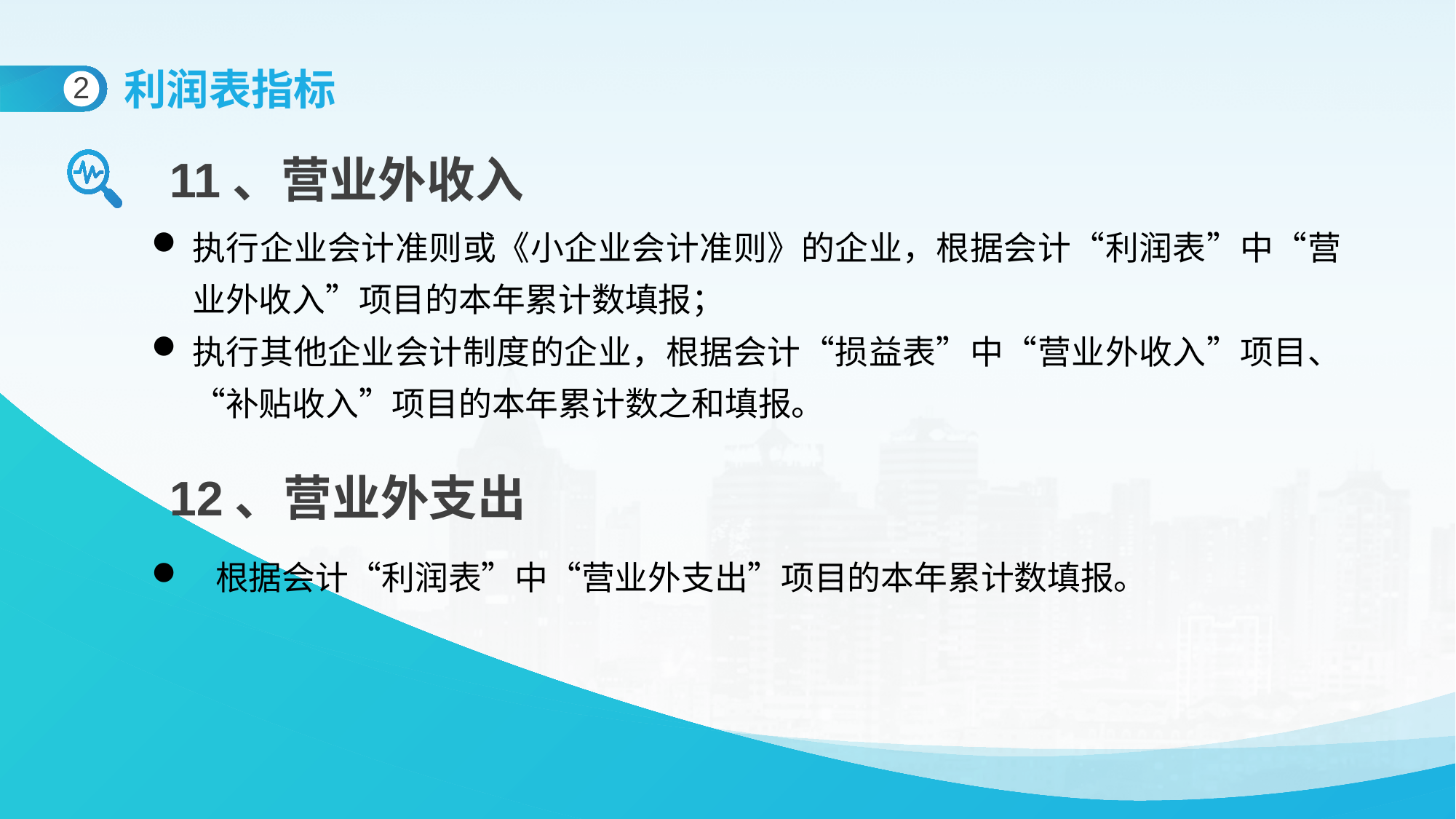

利润表指标
2
11、营业外收入

执行企业会计准则或《小企业会计准则》的企业，根据会计“利润表”中“营业外收入”项目的本年累计数填报；
执行其他企业会计制度的企业，根据会计“损益表”中“营业外收入”项目、“补贴收入”项目的本年累计数之和填报。
12、营业外支出
  根据会计“利润表”中“营业外支出”项目的本年累计数填报。